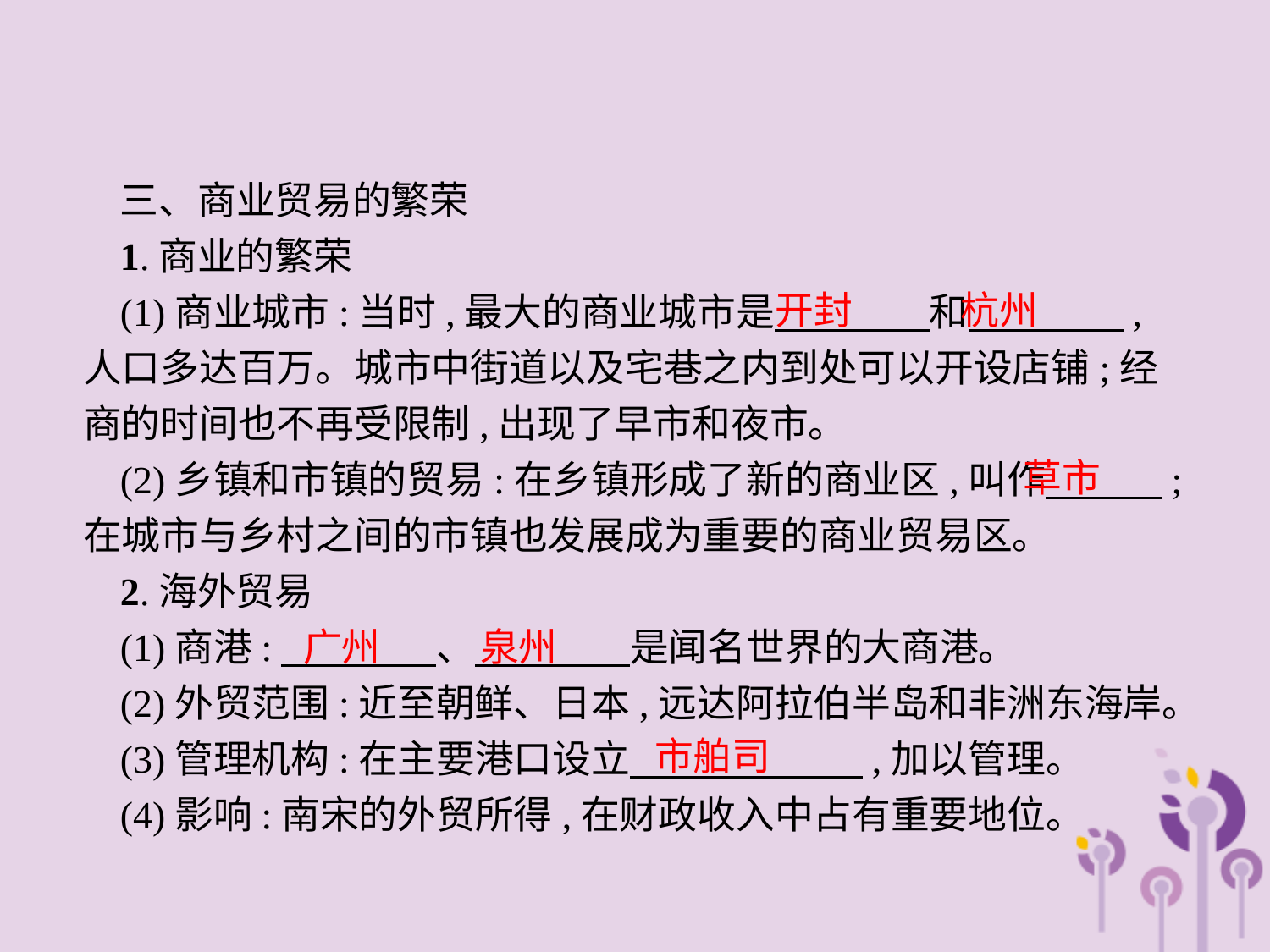

三、商业贸易的繁荣
1.商业的繁荣
(1)商业城市:当时,最大的商业城市是　　　　和　　　　,人口多达百万。城市中街道以及宅巷之内到处可以开设店铺;经商的时间也不再受限制,出现了早市和夜市。
(2)乡镇和市镇的贸易:在乡镇形成了新的商业区,叫作　　　;在城市与乡村之间的市镇也发展成为重要的商业贸易区。
2.海外贸易
(1)商港:　　　　、　　　　是闻名世界的大商港。
(2)外贸范围:近至朝鲜、日本,远达阿拉伯半岛和非洲东海岸。
(3)管理机构:在主要港口设立　　　　　　,加以管理。
(4)影响:南宋的外贸所得,在财政收入中占有重要地位。
开封　        杭州
草市
广州　       泉州
市舶司